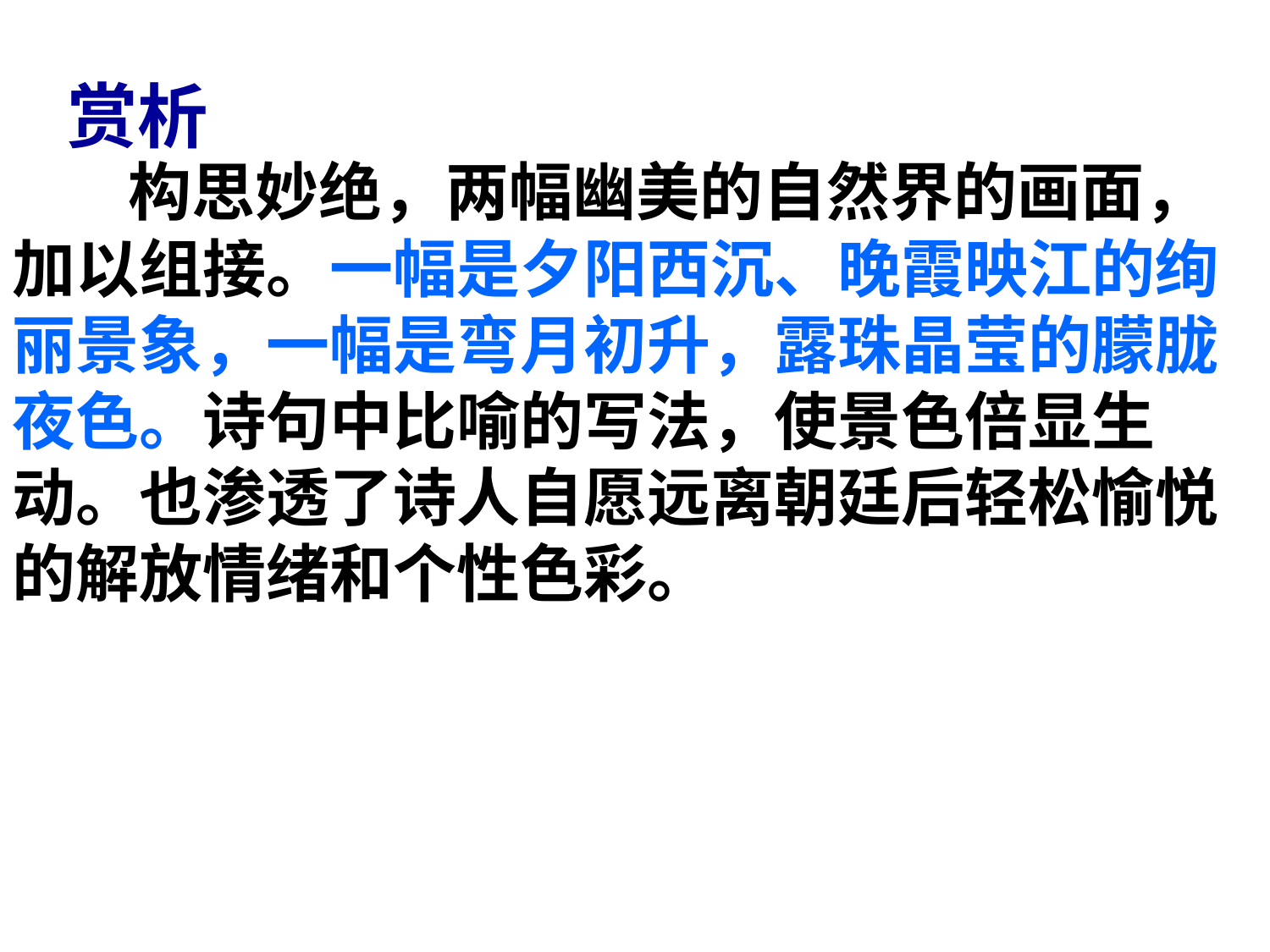

赏析
       构思妙绝，两幅幽美的自然界的画面，加以组接。一幅是夕阳西沉、晚霞映江的绚丽景象，一幅是弯月初升，露珠晶莹的朦胧夜色。诗句中比喻的写法，使景色倍显生动。也渗透了诗人自愿远离朝廷后轻松愉悦的解放情绪和个性色彩。